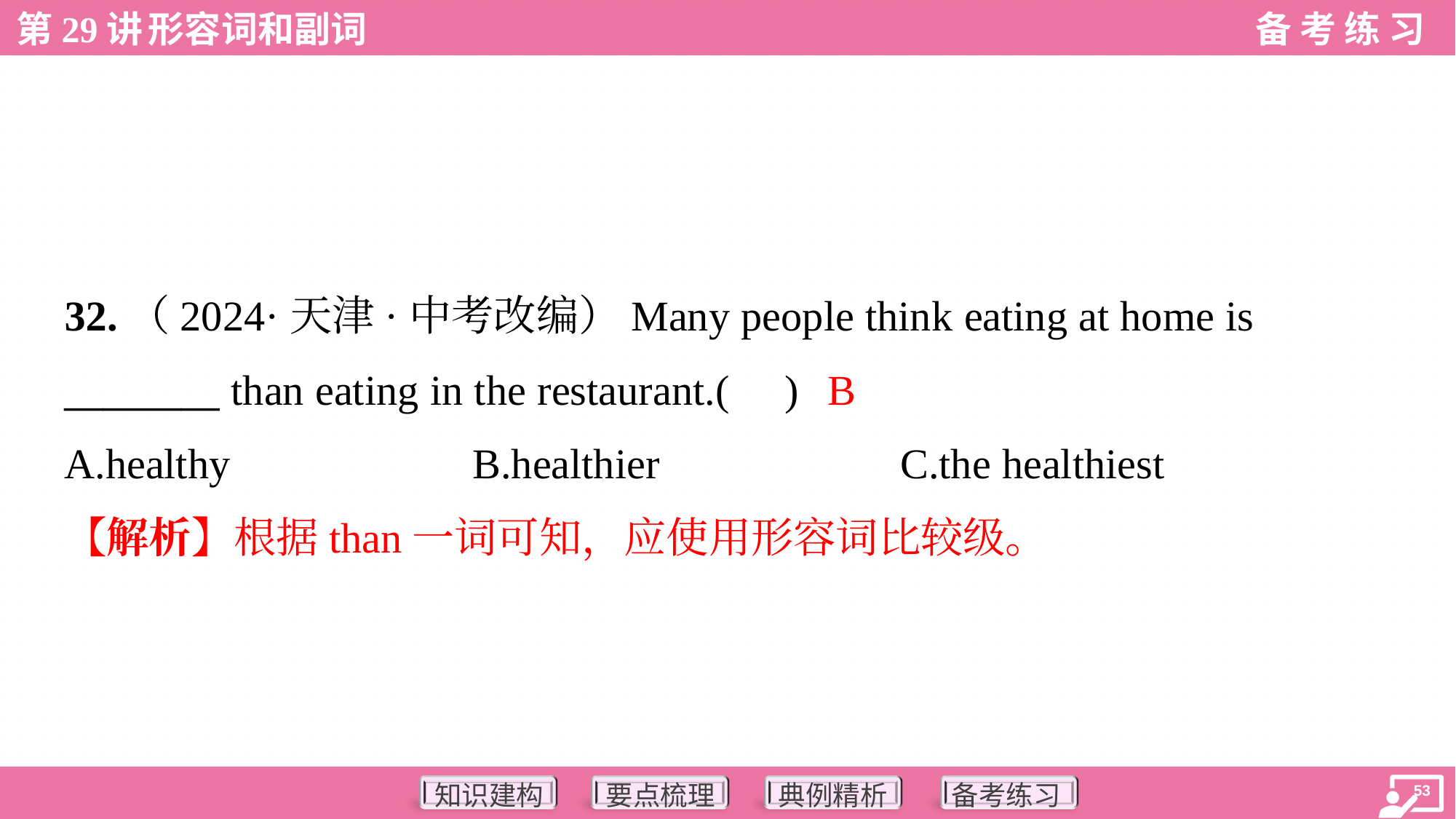

32.（2024·天津·中考改编）Many people think eating at home is
________ than eating in the restaurant.(     )
B
A.healthy	B.healthier	C.the healthiest
【解析】根据than一词可知，应使用形容词比较级。